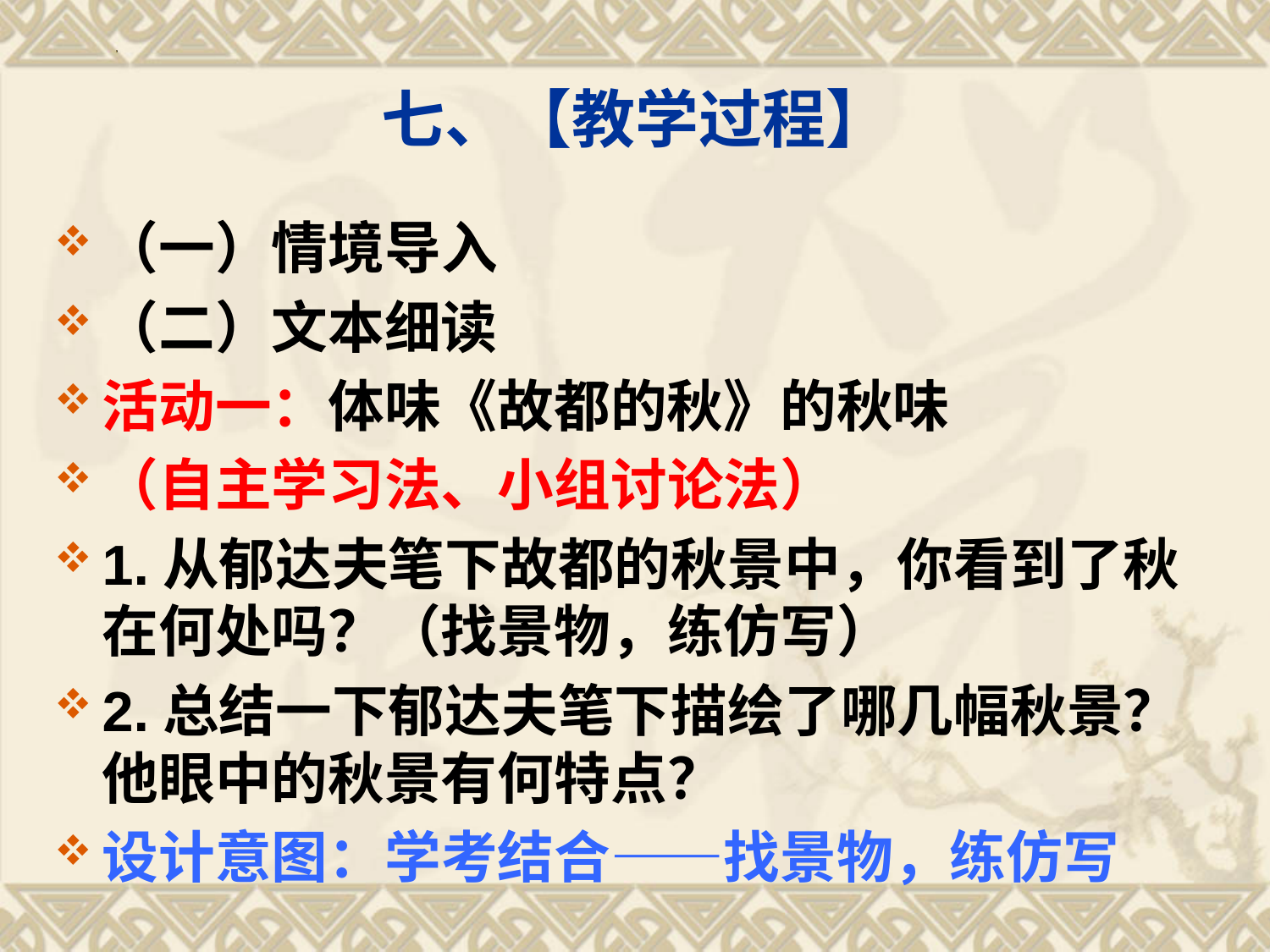

# 七、【教学过程】
（一）情境导入
（二）文本细读
活动一：体味《故都的秋》的秋味
（自主学习法、小组讨论法）
1.从郁达夫笔下故都的秋景中，你看到了秋在何处吗？（找景物，练仿写）
2.总结一下郁达夫笔下描绘了哪几幅秋景？他眼中的秋景有何特点？
设计意图：学考结合——找景物，练仿写